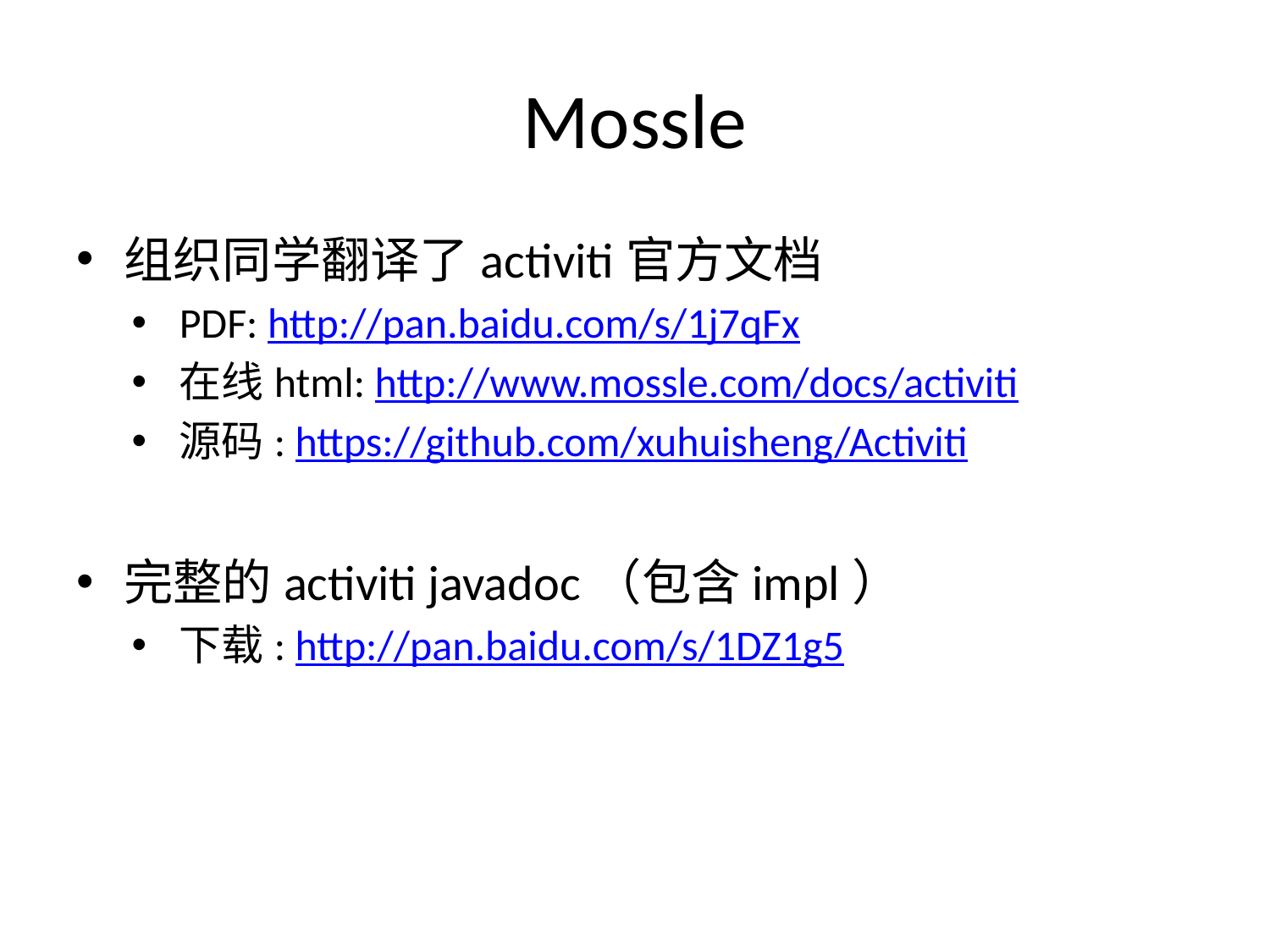

# Mossle
组织同学翻译了activiti官方文档
PDF: http://pan.baidu.com/s/1j7qFx
在线html: http://www.mossle.com/docs/activiti
源码: https://github.com/xuhuisheng/Activiti

完整的activiti javadoc（包含impl）
下载: http://pan.baidu.com/s/1DZ1g5